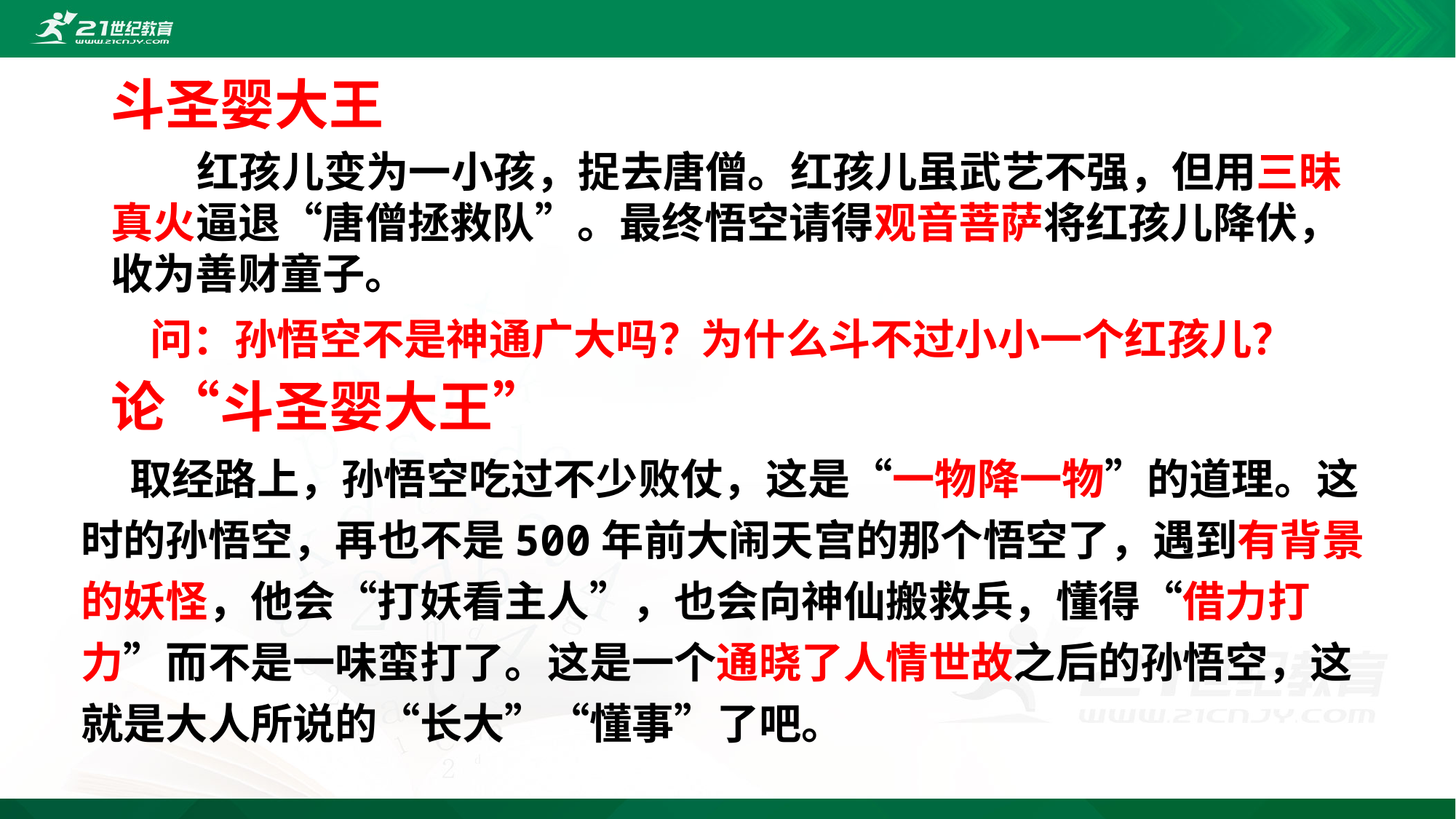

# 斗圣婴大王
        红孩儿变为一小孩，捉去唐僧。红孩儿虽武艺不强，但用三昧真火逼退“唐僧拯救队”。最终悟空请得观音菩萨将红孩儿降伏，收为善财童子。
   问：孙悟空不是神通广大吗？为什么斗不过小小一个红孩儿？
论“斗圣婴大王”
    取经路上，孙悟空吃过不少败仗，这是“一物降一物”的道理。这时的孙悟空，再也不是500年前大闹天宫的那个悟空了，遇到有背景的妖怪，他会“打妖看主人”，也会向神仙搬救兵，懂得“借力打力”而不是一味蛮打了。这是一个通晓了人情世故之后的孙悟空，这就是大人所说的“长大”“懂事”了吧。